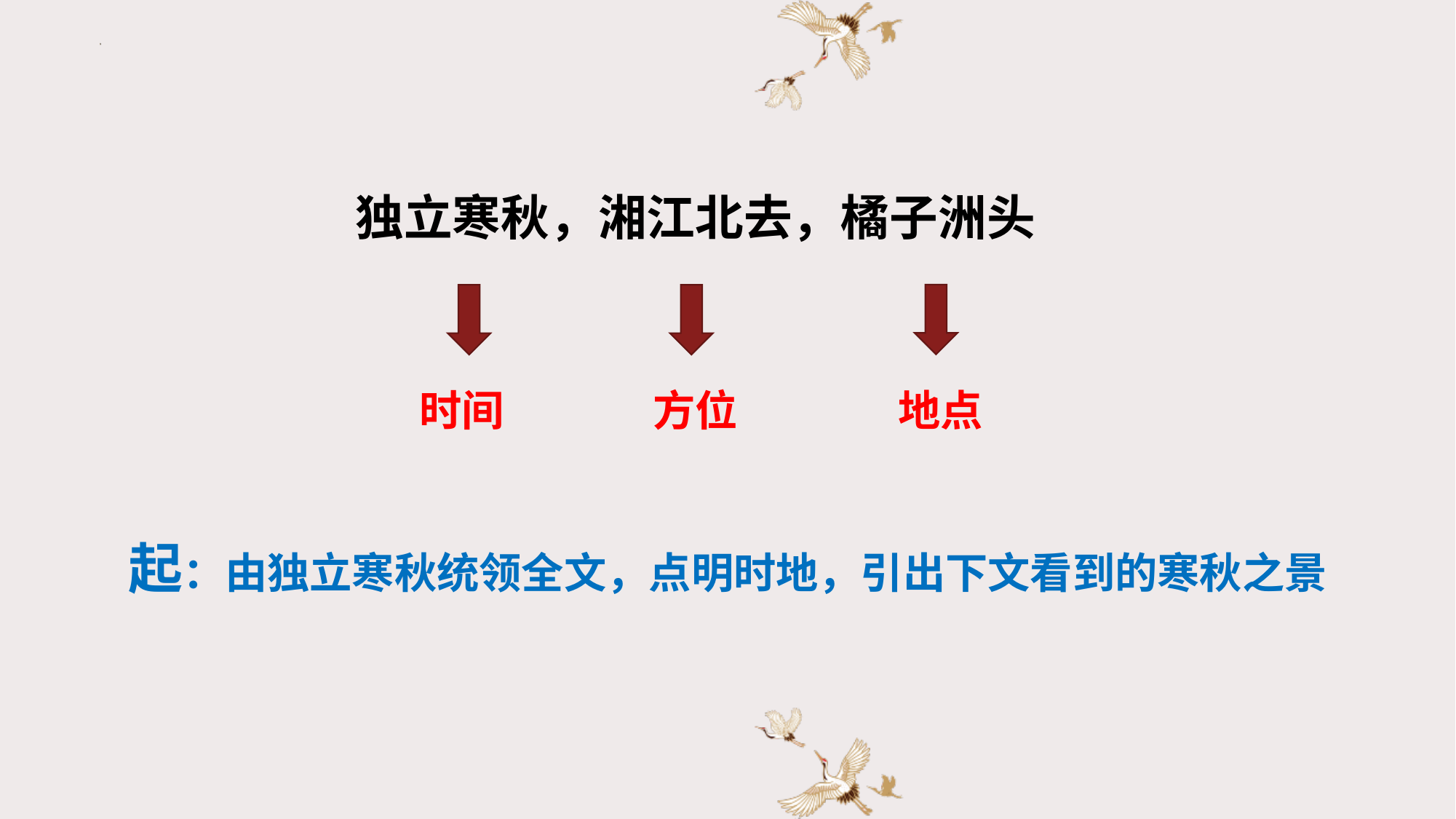

独立寒秋，湘江北去，橘子洲头

时间
方位
地点
起：由独立寒秋统领全文，点明时地，引出下文看到的寒秋之景